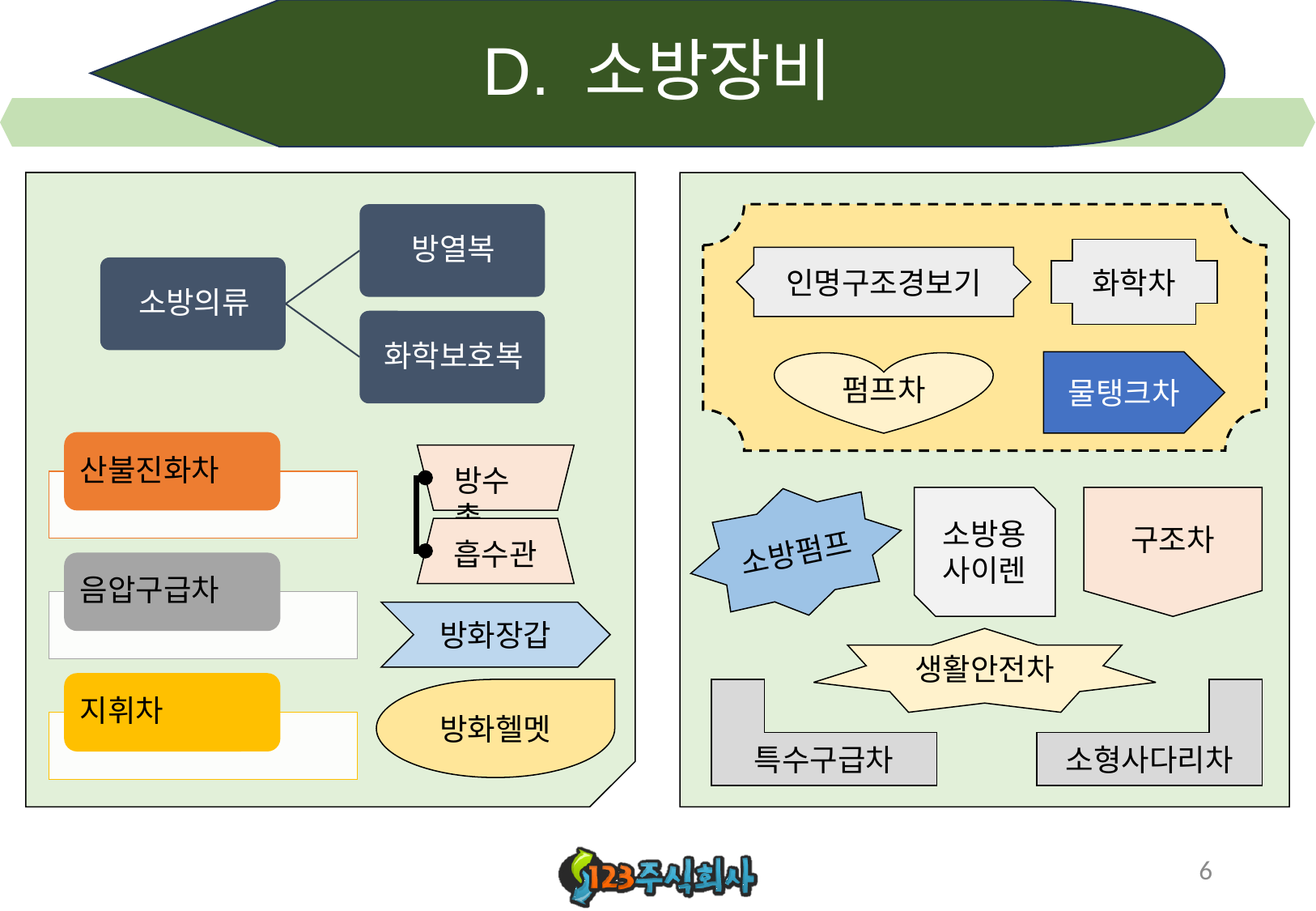

# D. 소방장비

소방의류

방열복

화학보호복

화학차
인명구조경보기
펌프차
물탱크차
산불진화차
음압구급차
지휘차

방수총
소방펌프
소방용
사이렌
구조차
흡수관
방화장갑
생활안전차
방화헬멧
특수구급차
소형사다리차
6